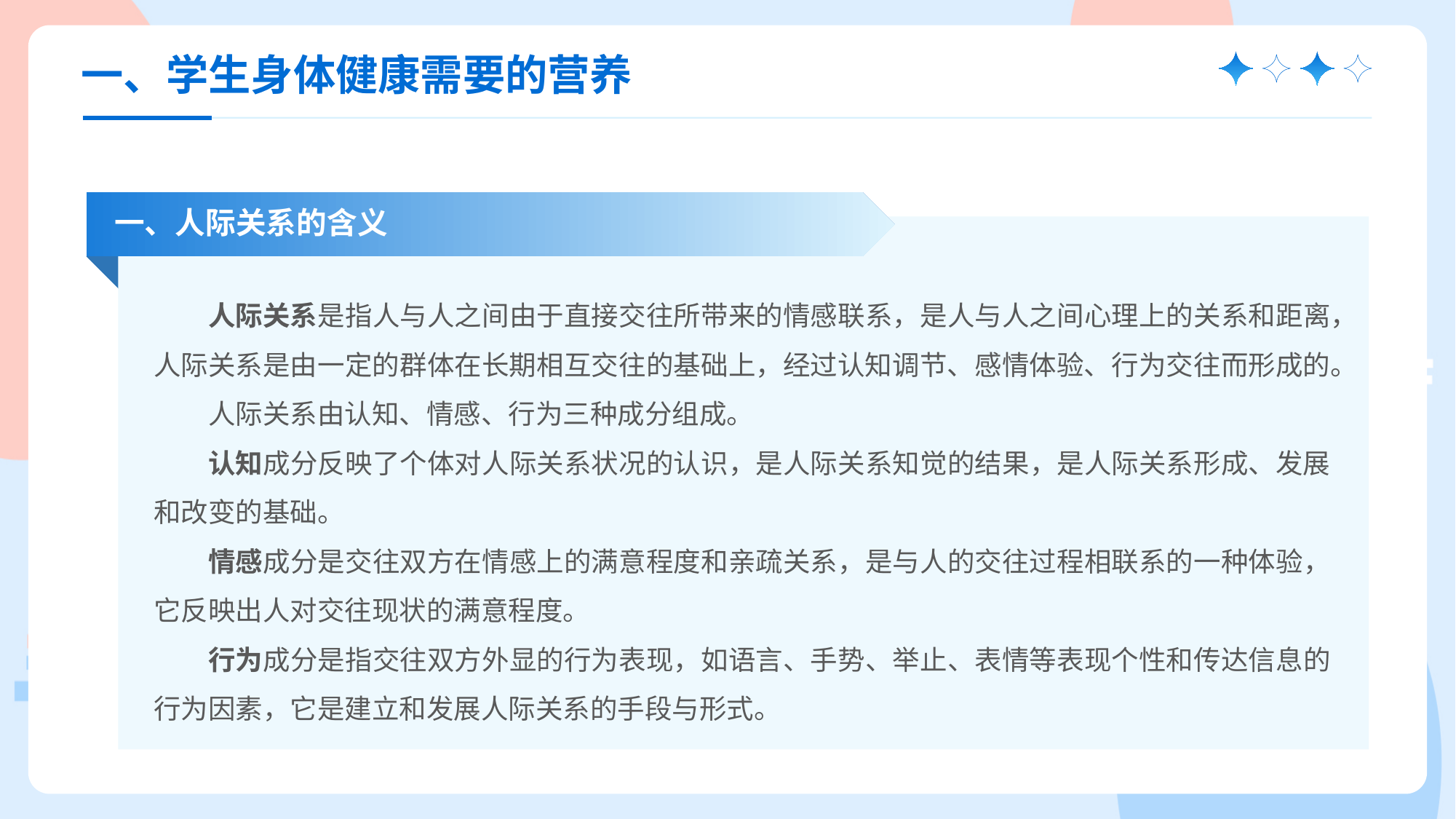

一、学生身体健康需要的营养
一、人际关系的含义

人际关系是指人与人之间由于直接交往所带来的情感联系，是人与人之间心理上的关系和距离，人际关系是由一定的群体在长期相互交往的基础上，经过认知调节、感情体验、行为交往而形成的。
人际关系由认知、情感、行为三种成分组成。
认知成分反映了个体对人际关系状况的认识，是人际关系知觉的结果，是人际关系形成、发展和改变的基础。
情感成分是交往双方在情感上的满意程度和亲疏关系，是与人的交往过程相联系的一种体验，它反映出人对交往现状的满意程度。
行为成分是指交往双方外显的行为表现，如语言、手势、举止、表情等表现个性和传达信息的行为因素，它是建立和发展人际关系的手段与形式。